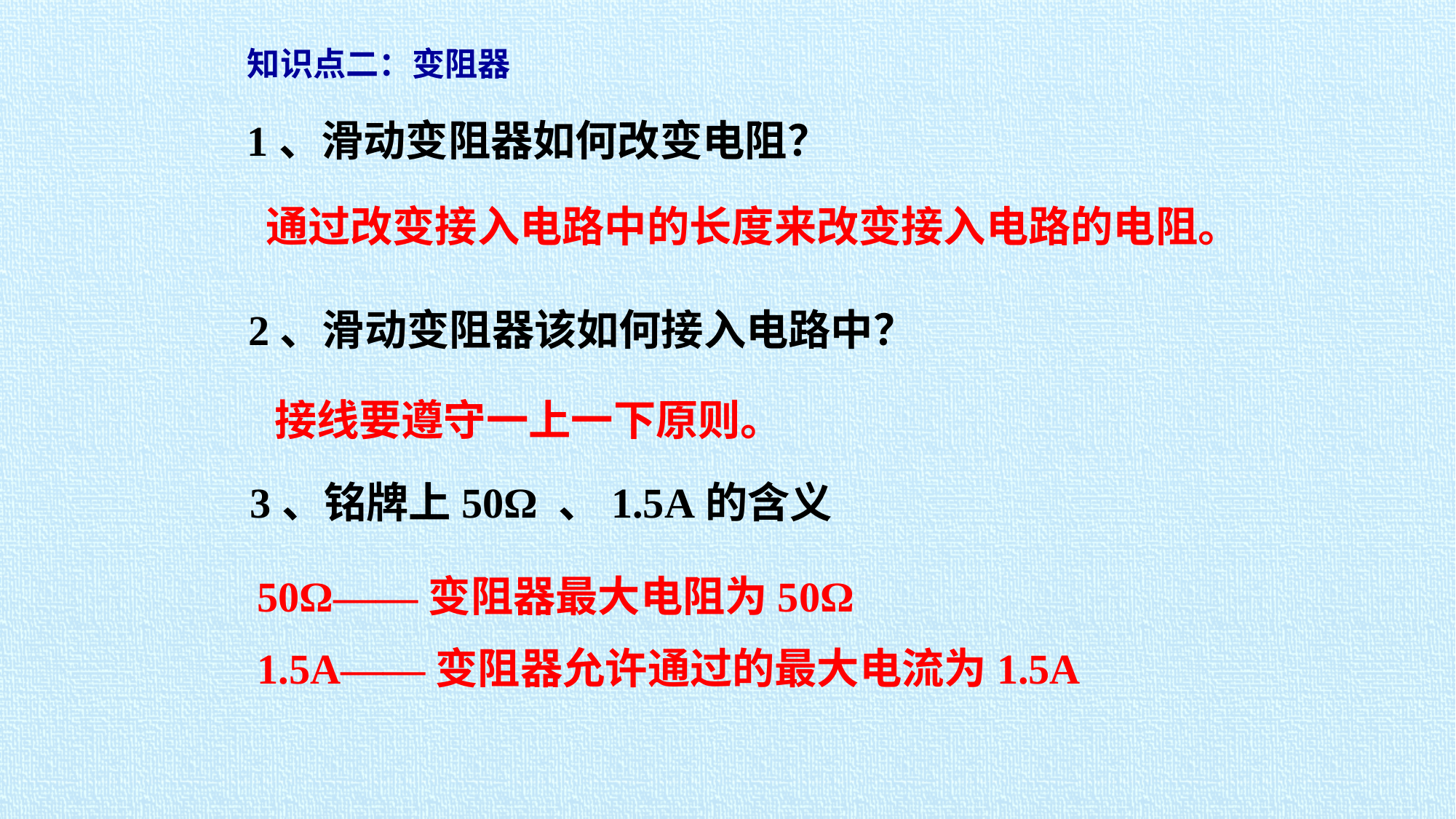

# 知识点二：变阻器
1、滑动变阻器如何改变电阻？
通过改变接入电路中的长度来改变接入电路的电阻。
2、滑动变阻器该如何接入电路中？
接线要遵守一上一下原则。

 3、铭牌上50Ω 、1.5A的含义

50Ω——变阻器最大电阻为50Ω
1.5A——变阻器允许通过的最大电流为1.5A